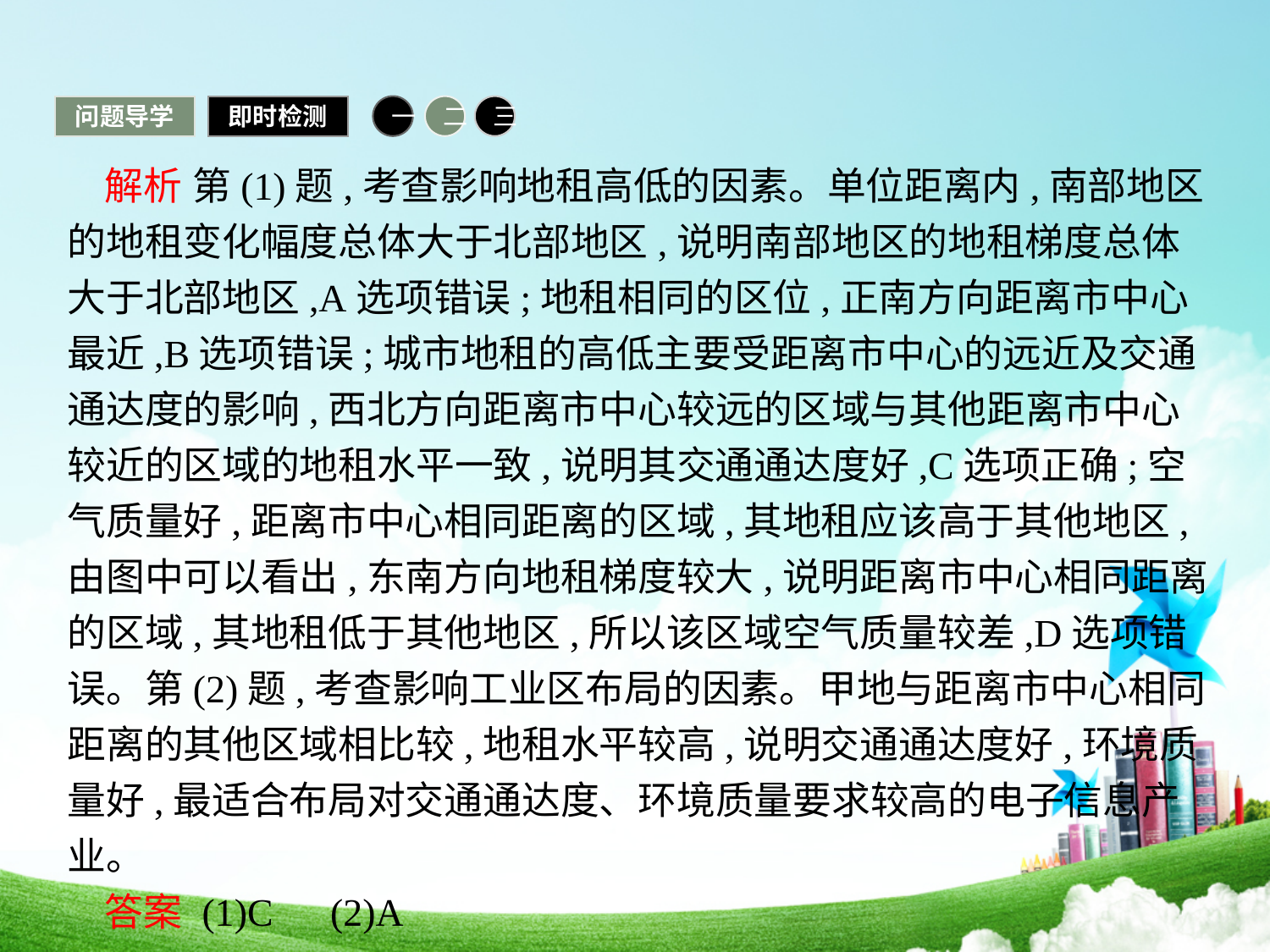

问题导学
即时检测
一
二
三
解析 第(1)题,考查影响地租高低的因素。单位距离内,南部地区的地租变化幅度总体大于北部地区,说明南部地区的地租梯度总体大于北部地区,A选项错误;地租相同的区位,正南方向距离市中心最近,B选项错误;城市地租的高低主要受距离市中心的远近及交通通达度的影响,西北方向距离市中心较远的区域与其他距离市中心较近的区域的地租水平一致,说明其交通通达度好,C选项正确;空气质量好,距离市中心相同距离的区域,其地租应该高于其他地区,由图中可以看出,东南方向地租梯度较大,说明距离市中心相同距离的区域,其地租低于其他地区,所以该区域空气质量较差,D选项错误。第(2)题,考查影响工业区布局的因素。甲地与距离市中心相同距离的其他区域相比较,地租水平较高,说明交通通达度好,环境质量好,最适合布局对交通通达度、环境质量要求较高的电子信息产业。
答案 (1)C　(2)A